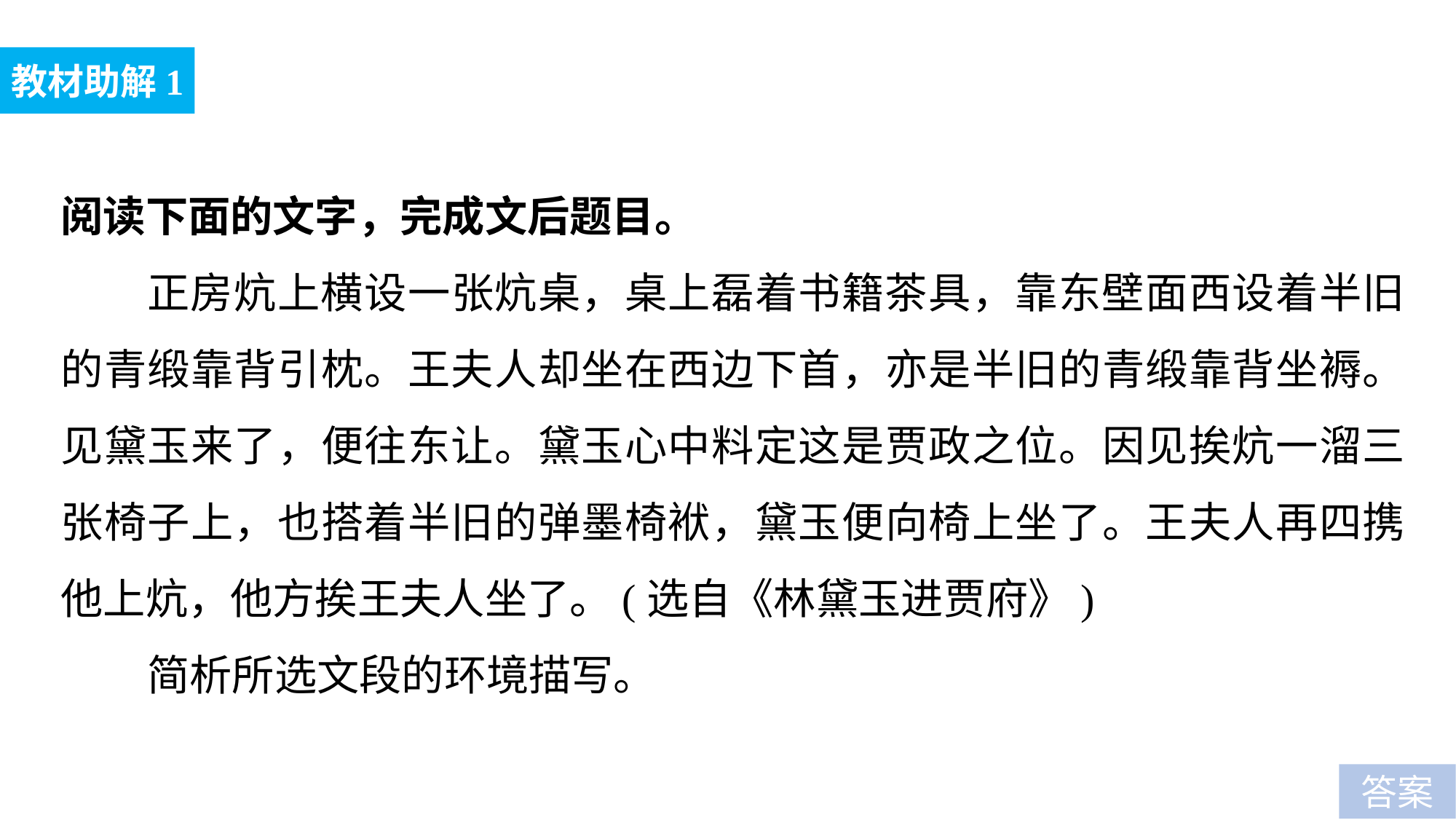

教材助解1
阅读下面的文字，完成文后题目。
正房炕上横设一张炕桌，桌上磊着书籍茶具，靠东壁面西设着半旧的青缎靠背引枕。王夫人却坐在西边下首，亦是半旧的青缎靠背坐褥。见黛玉来了，便往东让。黛玉心中料定这是贾政之位。因见挨炕一溜三张椅子上，也搭着半旧的弹墨椅袱，黛玉便向椅上坐了。王夫人再四携他上炕，他方挨王夫人坐了。(选自《林黛玉进贾府》)
简析所选文段的环境描写。
答案